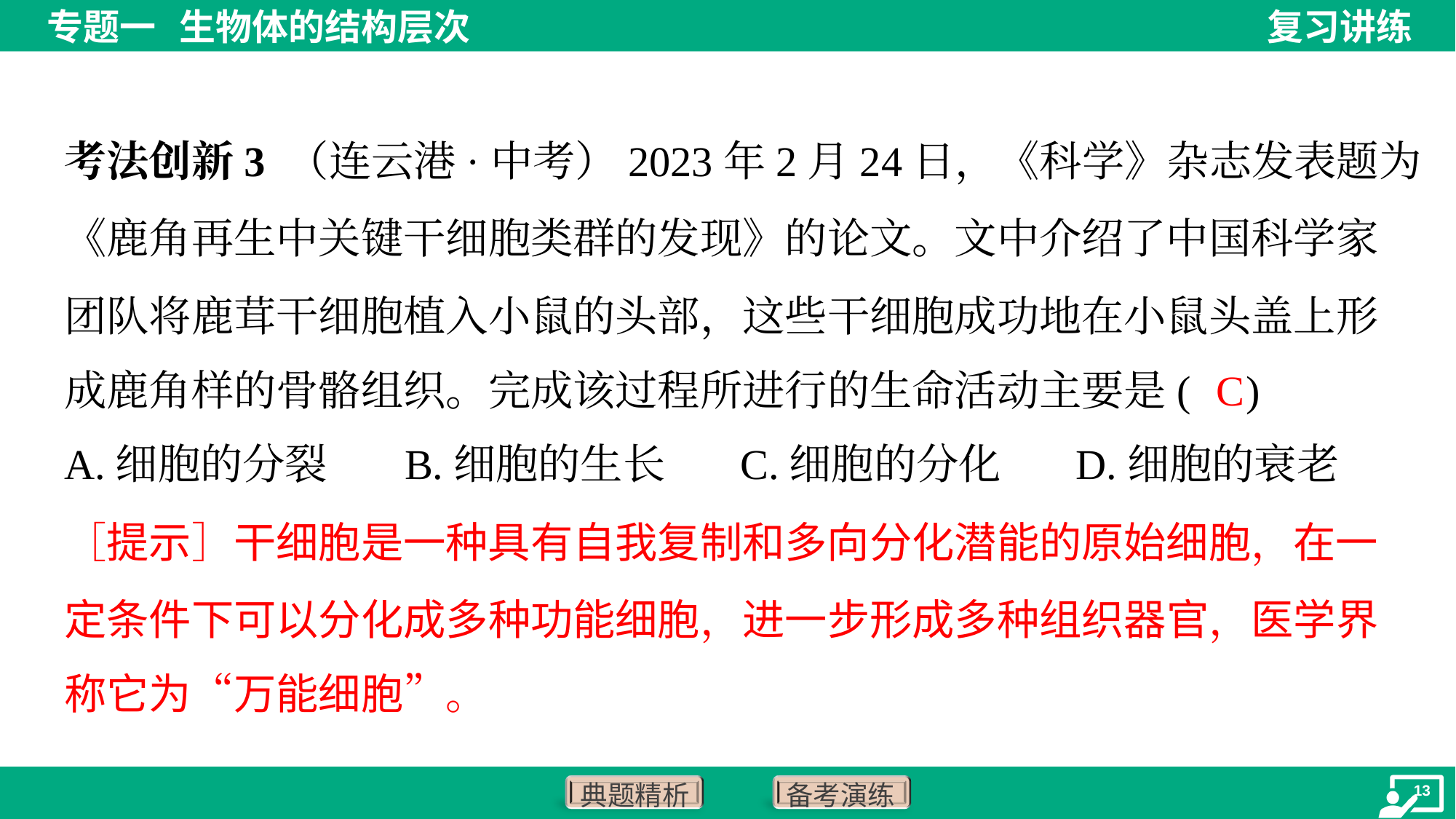

考法创新3 （连云港·中考）2023年2月24日，《科学》杂志发表题为
《鹿角再生中关键干细胞类群的发现》的论文。文中介绍了中国科学家
团队将鹿茸干细胞植入小鼠的头部，这些干细胞成功地在小鼠头盖上形
成鹿角样的骨骼组织。完成该过程所进行的生命活动主要是(     )
C
A.细胞的分裂	B.细胞的生长	C.细胞的分化	D.细胞的衰老
［提示］干细胞是一种具有自我复制和多向分化潜能的原始细胞，在一
定条件下可以分化成多种功能细胞，进一步形成多种组织器官，医学界
称它为“万能细胞”。